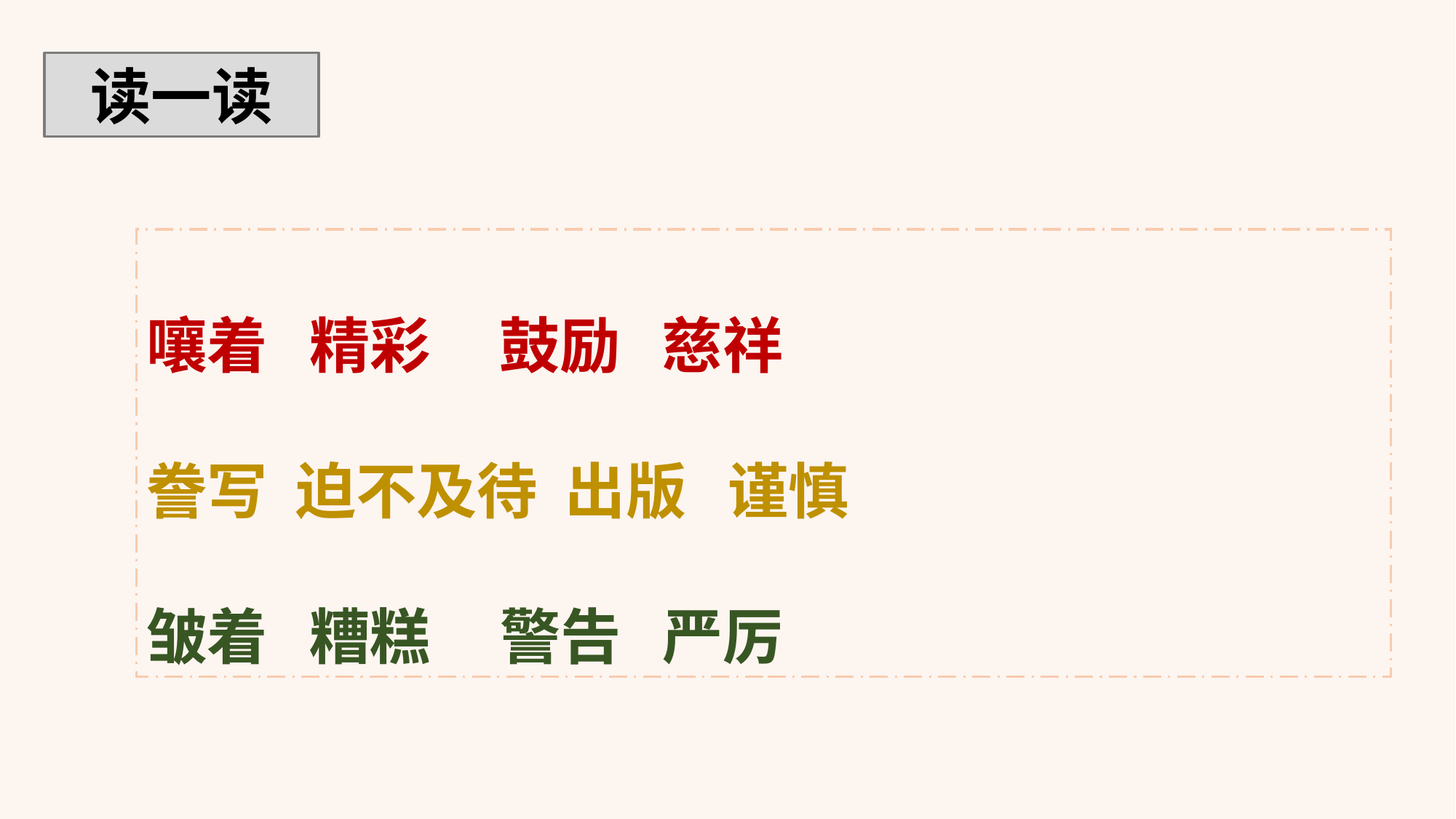

读一读
嚷着   精彩     鼓励   慈祥
誊写  迫不及待  出版   谨慎
皱着   糟糕     警告   严厉